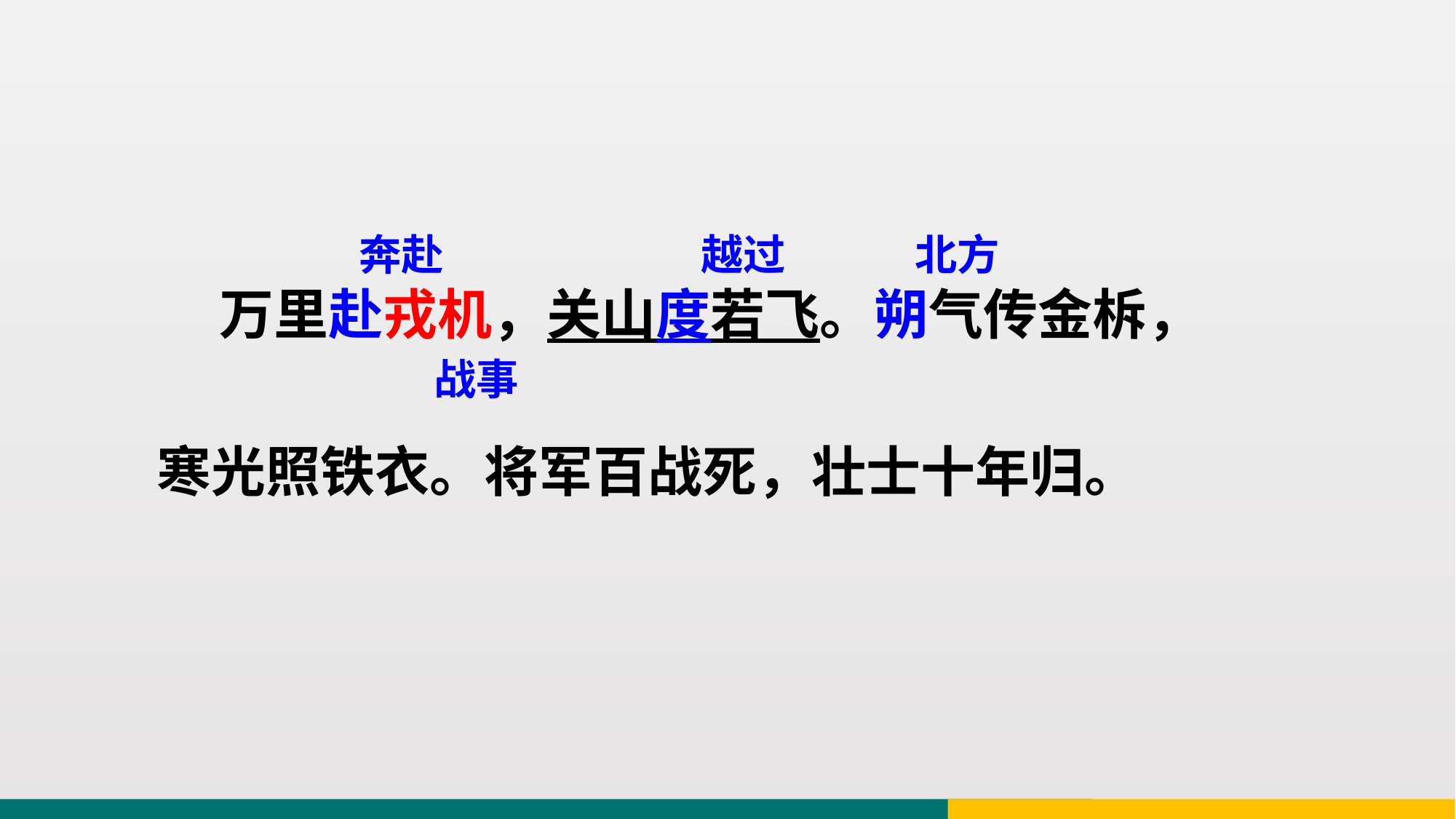

奔赴
越过
北方
    万里赴戎机，关山度若飞。朔气传金柝，

寒光照铁衣。将军百战死，壮士十年归。
战事